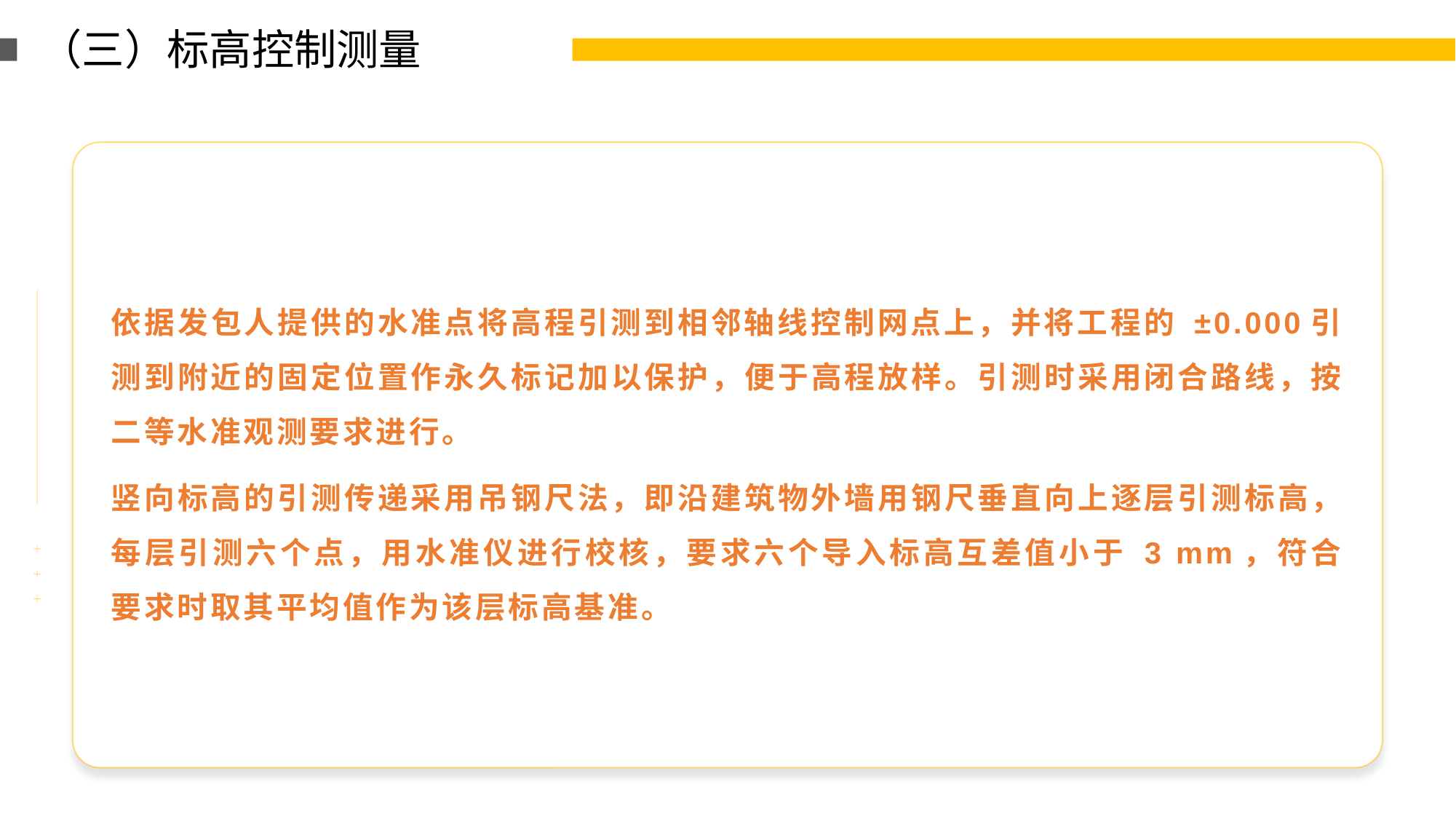

（三）标高控制测量

依据发包人提供的水准点将高程引测到相邻轴线控制网点上，并将工程的 ±0.000引测到附近的固定位置作永久标记加以保护，便于高程放样。引测时采用闭合路线，按二等水准观测要求进行。
竖向标高的引测传递采用吊钢尺法，即沿建筑物外墙用钢尺垂直向上逐层引测标高，每层引测六个点，用水准仪进行校核，要求六个导入标高互差值小于 3 mm，符合要求时取其平均值作为该层标高基准。